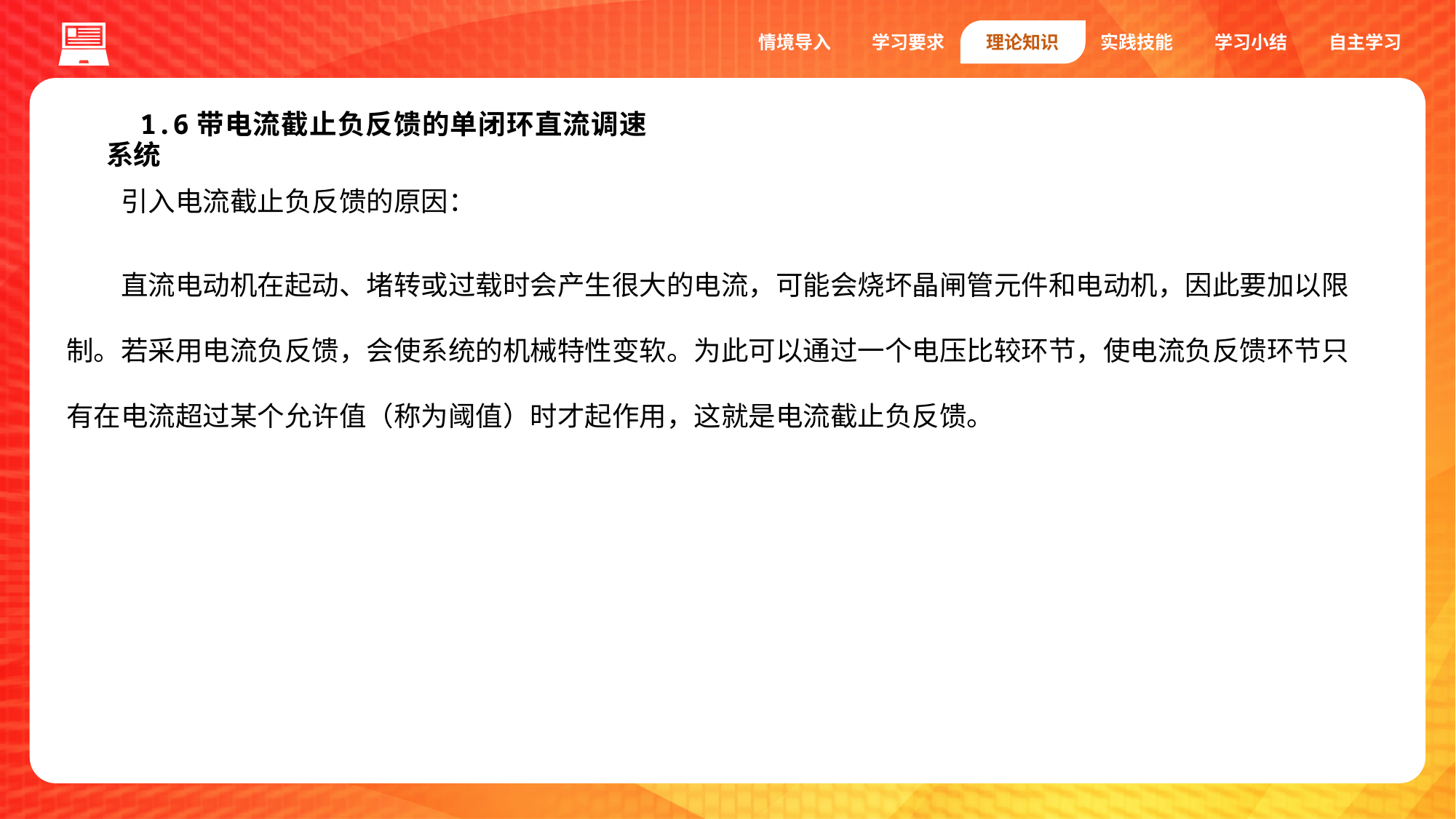

情境导入
学习要求
理论知识
实践技能
学习小结
自主学习

1.6带电流截止负反馈的单闭环直流调速系统
引入电流截止负反馈的原因：
直流电动机在起动、堵转或过载时会产生很大的电流，可能会烧坏晶闸管元件和电动机，因此要加以限制。若采用电流负反馈，会使系统的机械特性变软。为此可以通过一个电压比较环节，使电流负反馈环节只有在电流超过某个允许值（称为阈值）时才起作用，这就是电流截止负反馈。
1.编码器